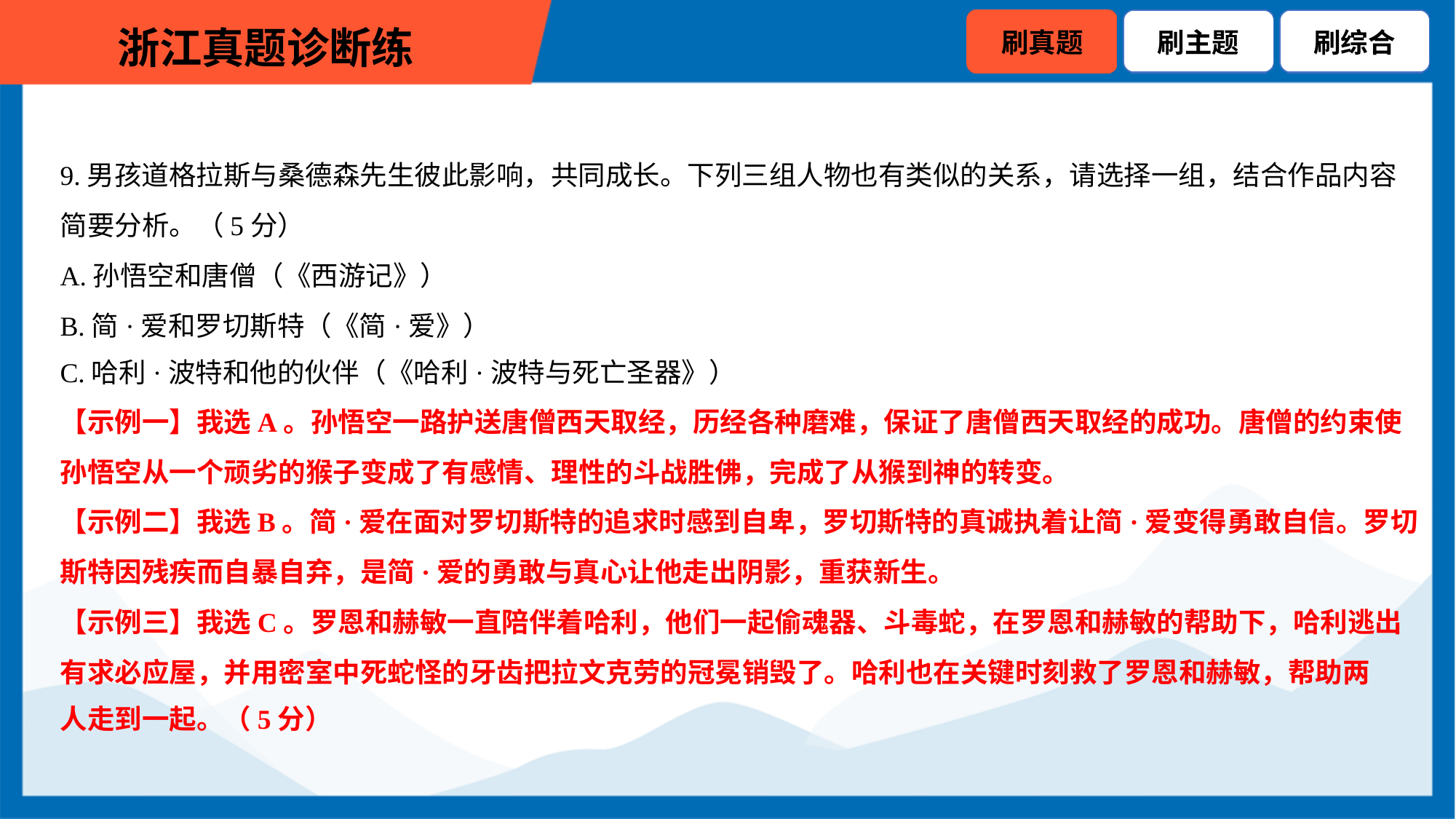

9.男孩道格拉斯与桑德森先生彼此影响，共同成长。下列三组人物也有类似的关系，请选择一组，结合作品内容
简要分析。（5分）
A.孙悟空和唐僧（《西游记》）
B.简·爱和罗切斯特（《简·爱》）
C.哈利·波特和他的伙伴（《哈利·波特与死亡圣器》）
【示例一】我选A。孙悟空一路护送唐僧西天取经，历经各种磨难，保证了唐僧西天取经的成功。唐僧的约束使
孙悟空从一个顽劣的猴子变成了有感情、理性的斗战胜佛，完成了从猴到神的转变。
【示例二】我选B。简·爱在面对罗切斯特的追求时感到自卑，罗切斯特的真诚执着让简·爱变得勇敢自信。罗切
斯特因残疾而自暴自弃，是简·爱的勇敢与真心让他走出阴影，重获新生。
【示例三】我选C。罗恩和赫敏一直陪伴着哈利，他们一起偷魂器、斗毒蛇，在罗恩和赫敏的帮助下，哈利逃出
有求必应屋，并用密室中死蛇怪的牙齿把拉文克劳的冠冕销毁了。哈利也在关键时刻救了罗恩和赫敏，帮助两
人走到一起。（5分）